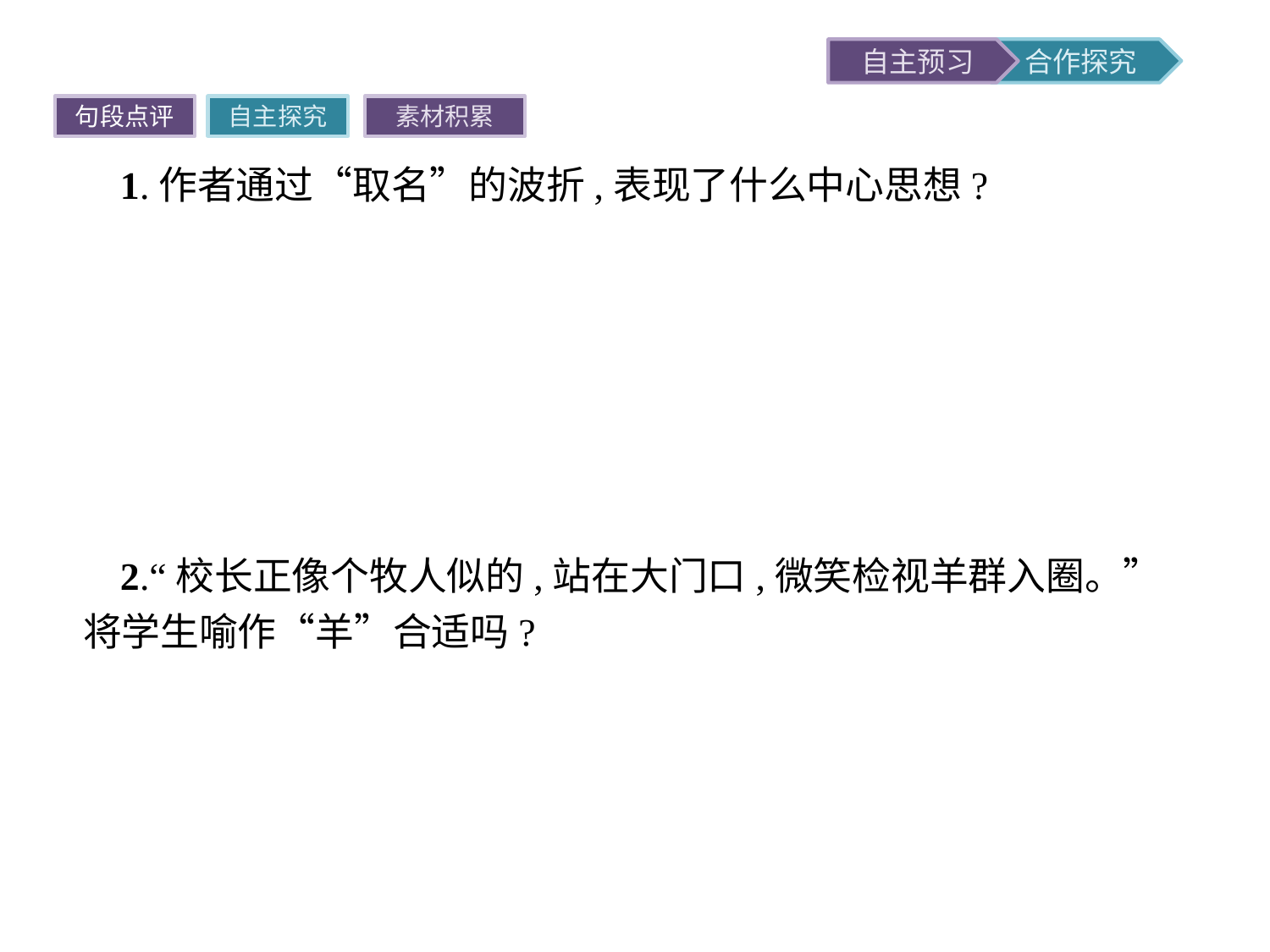

句段点评
自主探究
素材积累
1.作者通过“取名”的波折,表现了什么中心思想?
提示作者通过求名、侃名等情节将国外的风俗表现得淋漓尽致,同时也以此为对比,对中国的文化风俗进行了相关思考。所谓不同的地域有不同的风俗,“橘逾淮而为枳”,通过这出小小的喜剧,在让人一笑之余更给人以深沉的思考:譬如,中国人在西方该如何面对西方文化的侵入与挑战;譬如,对于中国自我文化应该作何辩证思考……
2.“校长正像个牧人似的,站在大门口,微笑检视羊群入圈。”将学生喻作“羊”合适吗?
提示作者将校长当牧人来写,将学生当羊,既形象又幽默,校长对孩子们的关爱和期望就如牧羊人对羊的深切关爱和期望,这种无言的、和谐的、深切的爱就通过鲜活的文字表达出来,犹如三月春风扑面而来,满眼满地都是。